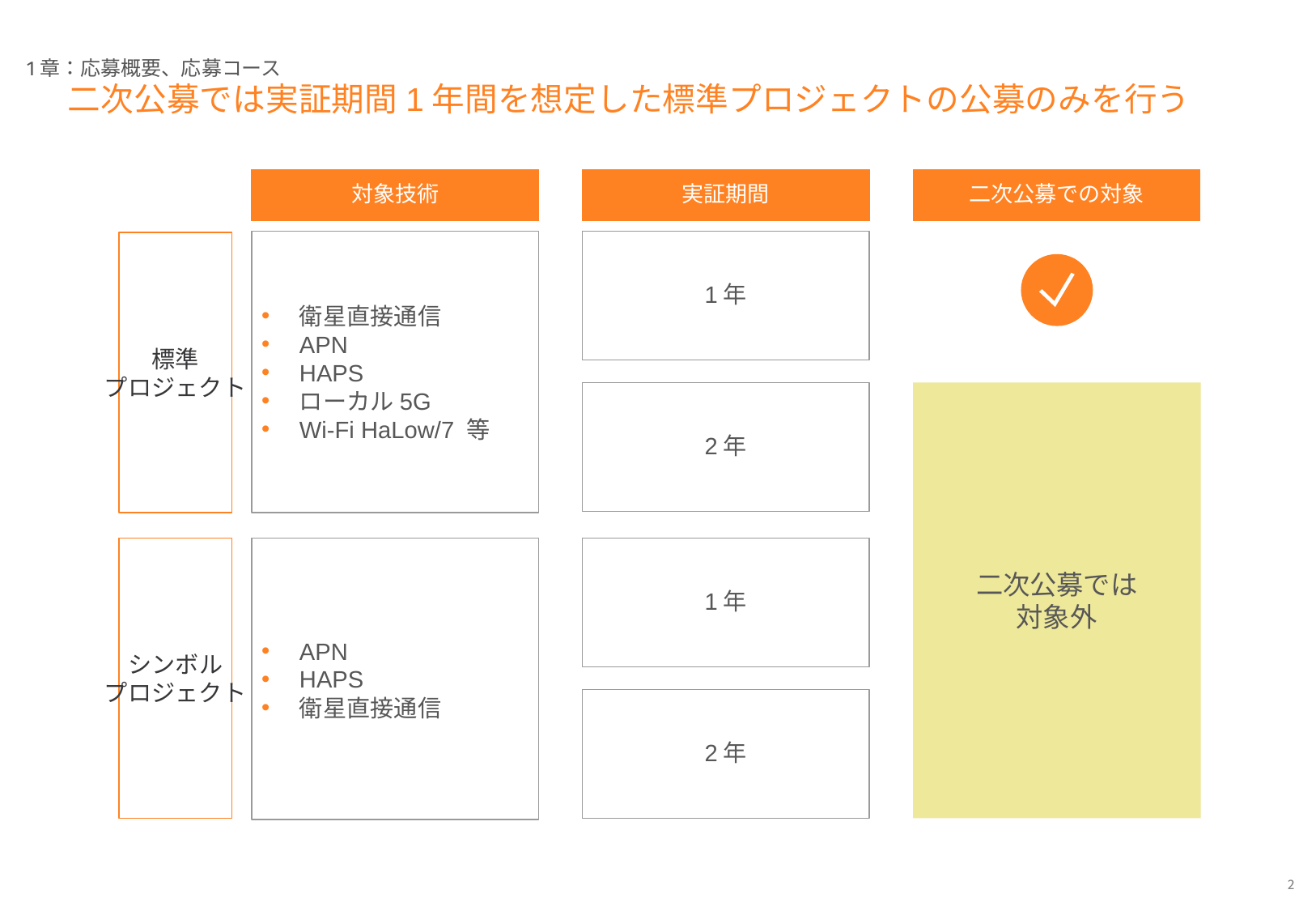

1章：応募概要、応募コース
# 二次公募では実証期間1年間を想定した標準プロジェクトの公募のみを行う
対象技術
実証期間
二次公募での対象
衛星直接通信
APN
HAPS
ローカル5G
Wi-Fi HaLow/7 等
1年
標準
プロジェクト
シンボル
プロジェクト

二次公募では
対象外
2年
APN
HAPS
衛星直接通信
1年
2年